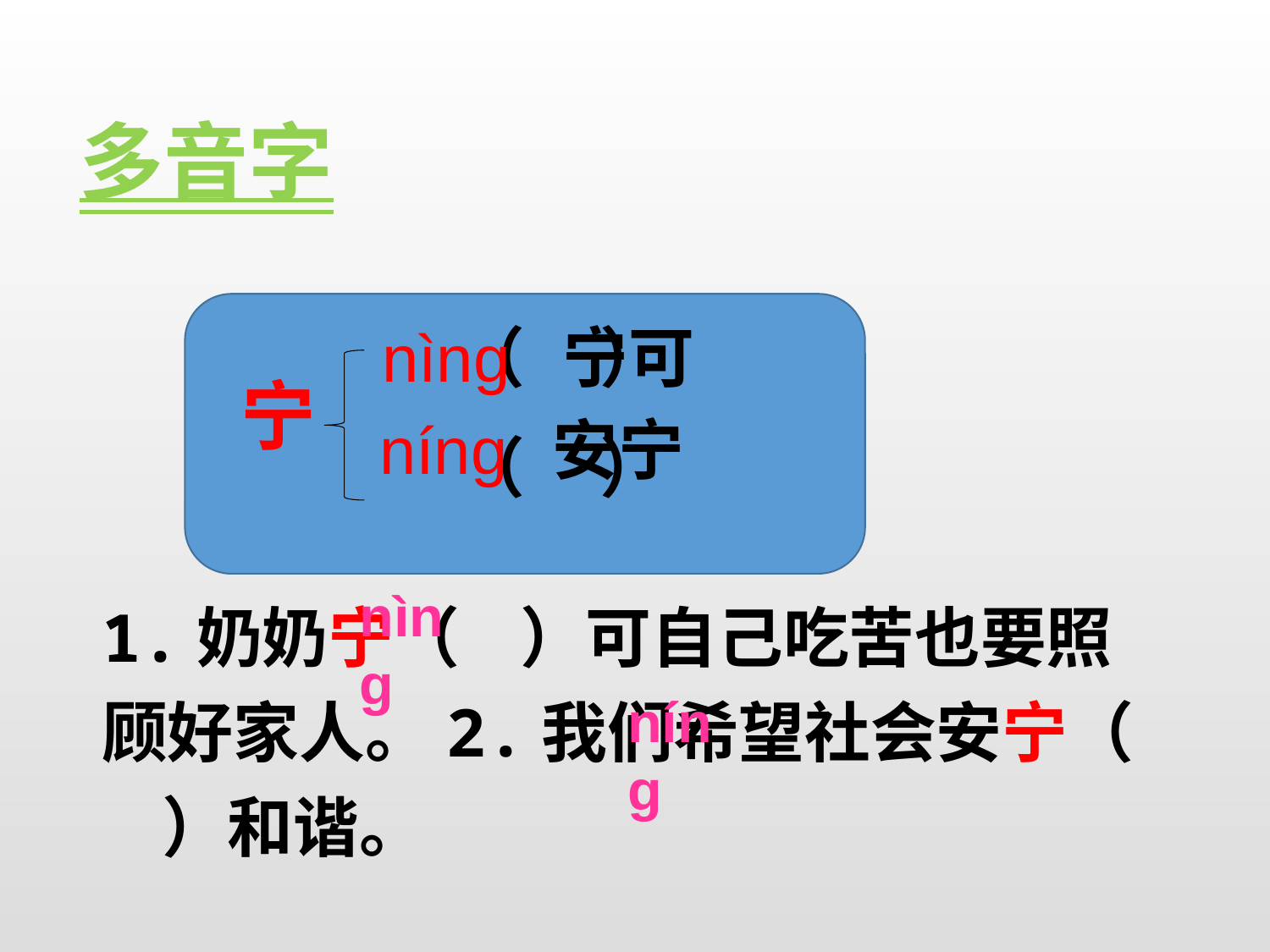

多音字

     （     ）
     （     ）
nìnɡ
宁可

宁
nínɡ
安宁
nìnɡ
1.奶奶宁（    ）可自己吃苦也要照顾好家人。2.我们希望社会安宁（     ）和谐。
nínɡ